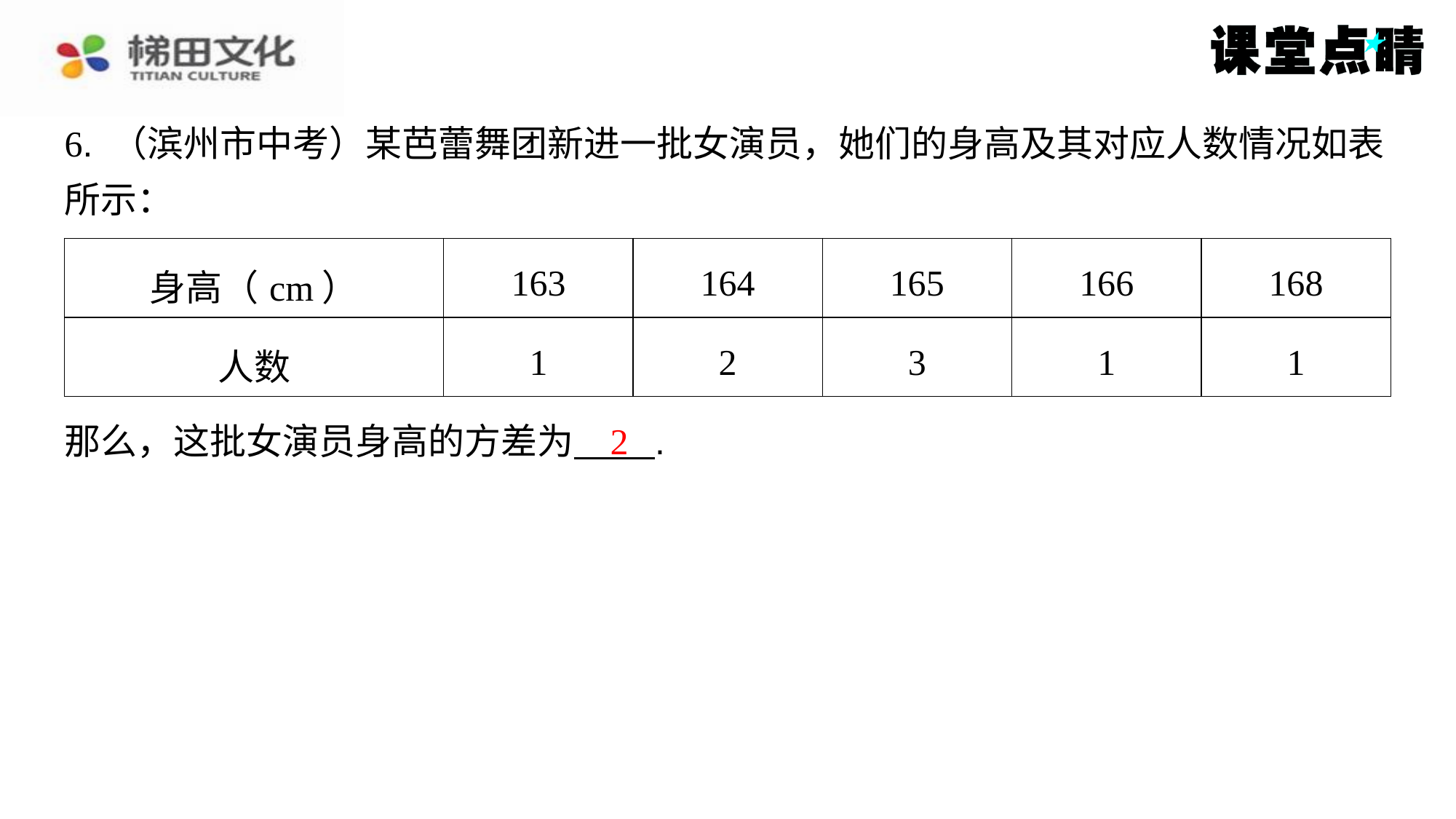

6. （滨州市中考）某芭蕾舞团新进一批女演员，她们的身高及其对应人数情况如表
所示：
| 身高（cm） | 163 | 164 | 165 | 166 | 168 |
| --- | --- | --- | --- | --- | --- |
| 人数 | 1 | 2 | 3 | 1 | 1 |
2
那么，这批女演员身高的方差为            ⁠.